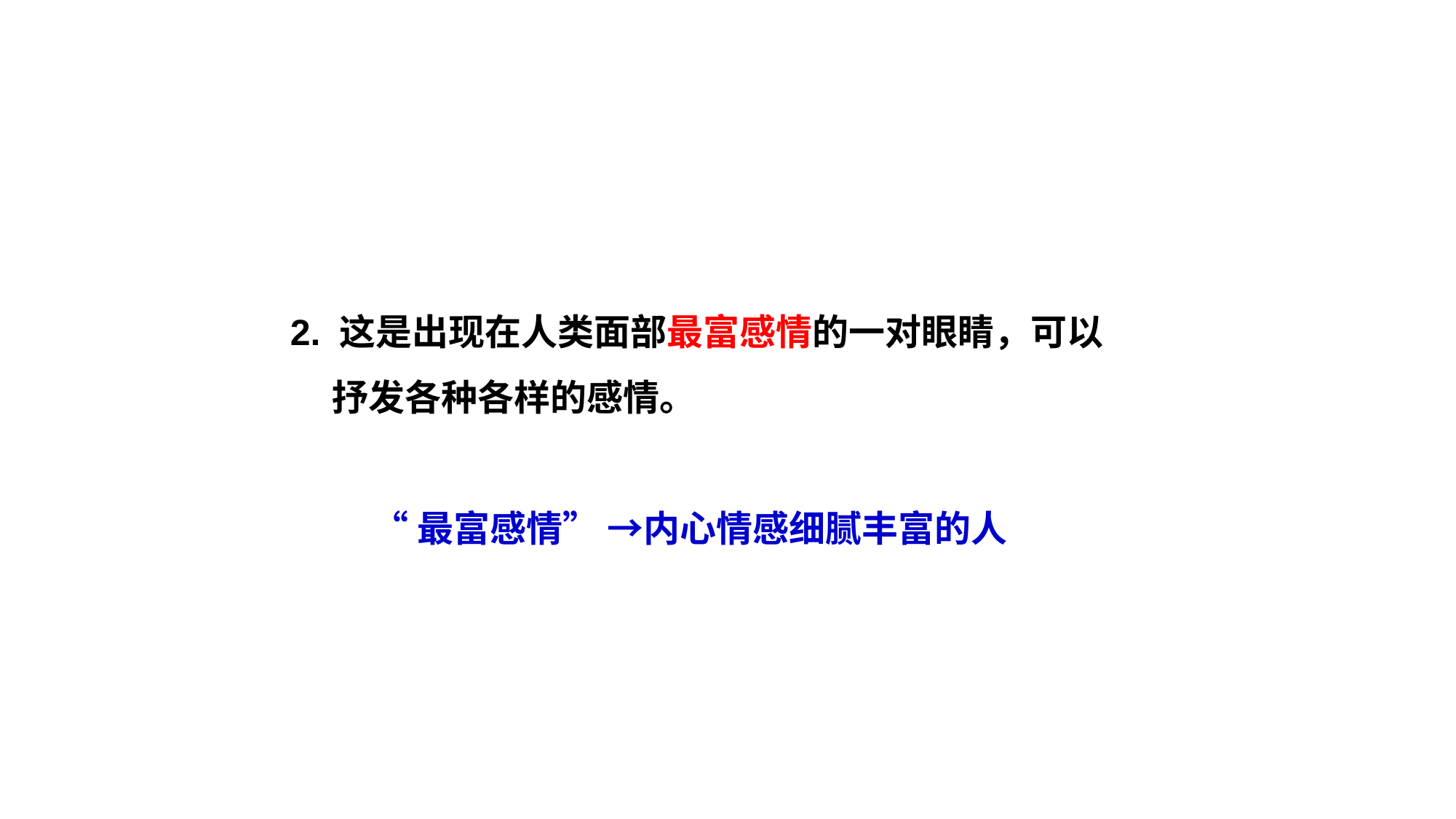

2. 这是出现在人类面部最富感情的一对眼睛，可以
    抒发各种各样的感情。

          “最富感情” →内心情感细腻丰富的人